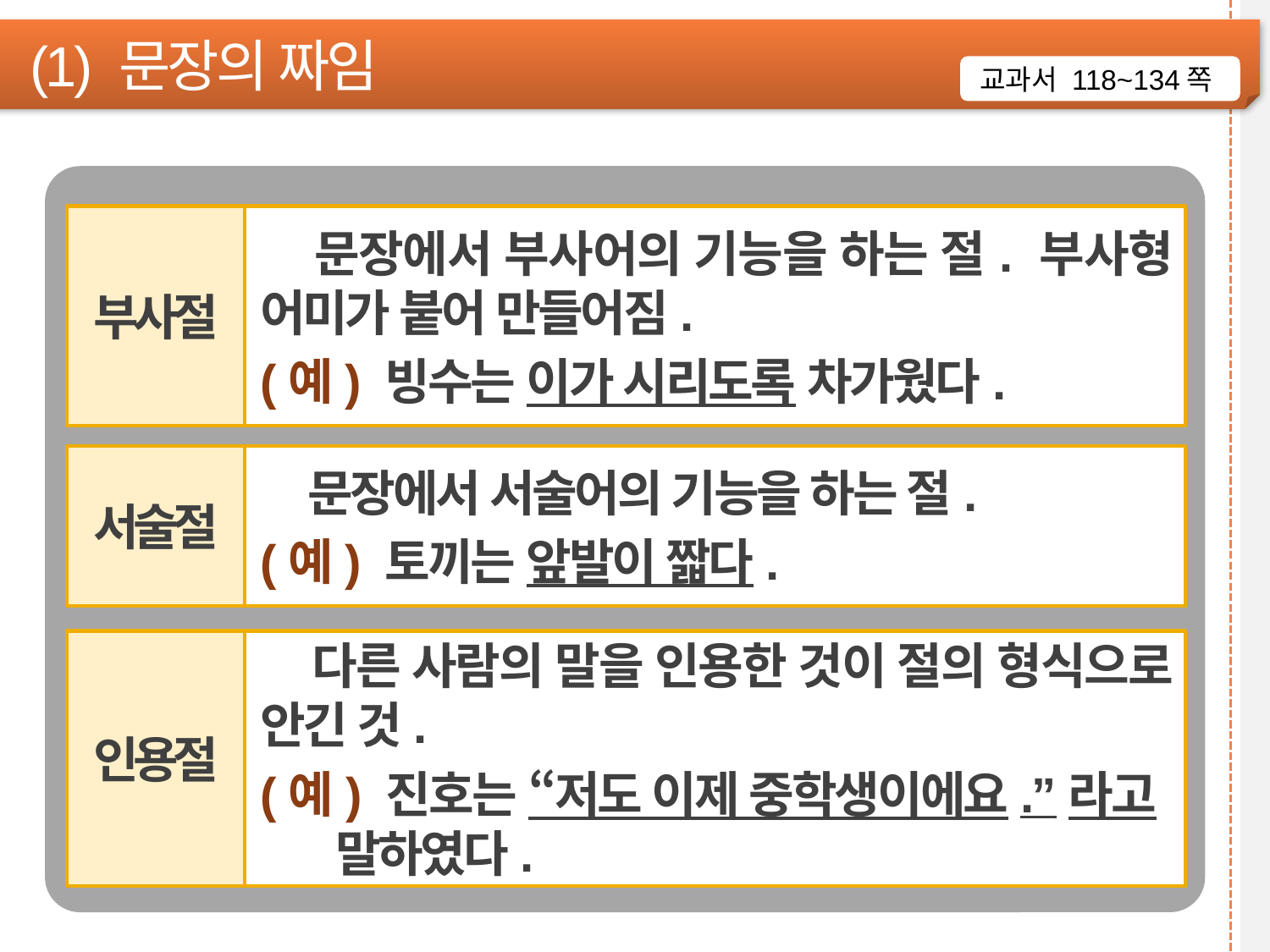

(1) 문장의 짜임
교과서 118~134쪽

부사절
   문장에서 부사어의 기능을 하는 절. 부사형 어미가 붙어 만들어짐.
(예) 빙수는 이가 시리도록 차가웠다.
서술절
   문장에서 서술어의 기능을 하는 절.
(예) 토끼는 앞발이 짧다.
인용절
   다른 사람의 말을 인용한 것이 절의 형식으로 안긴 것.
(예) 진호는 “저도 이제 중학생이에요.”라고
       말하였다.